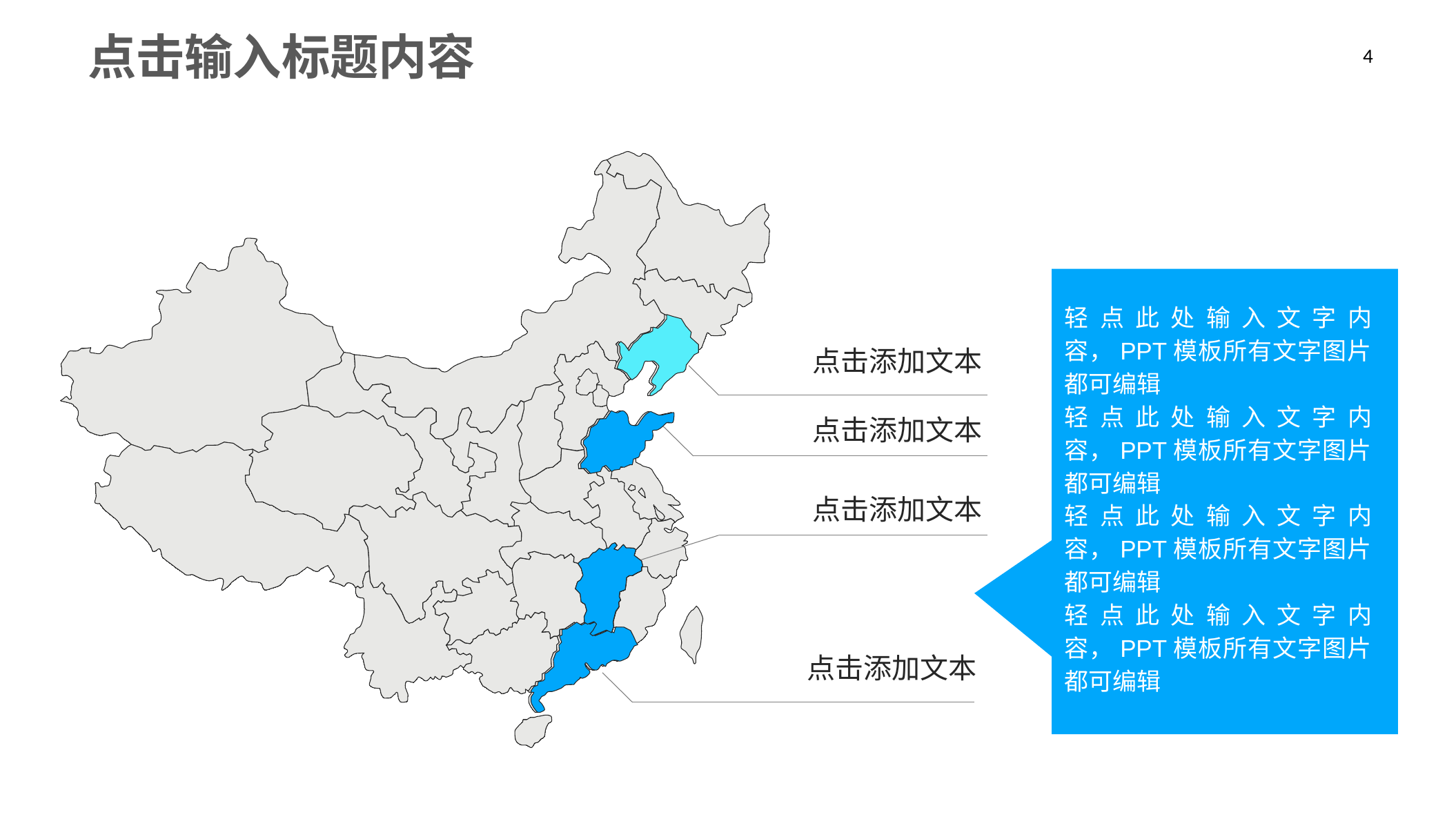

点击输入标题内容
4

轻点此处输入文字内容，PPT模板所有文字图片都可编辑
轻点此处输入文字内容，PPT模板所有文字图片都可编辑
轻点此处输入文字内容，PPT模板所有文字图片都可编辑
轻点此处输入文字内容，PPT模板所有文字图片都可编辑

点击添加文本
点击添加文本

点击添加文本

点击添加文本